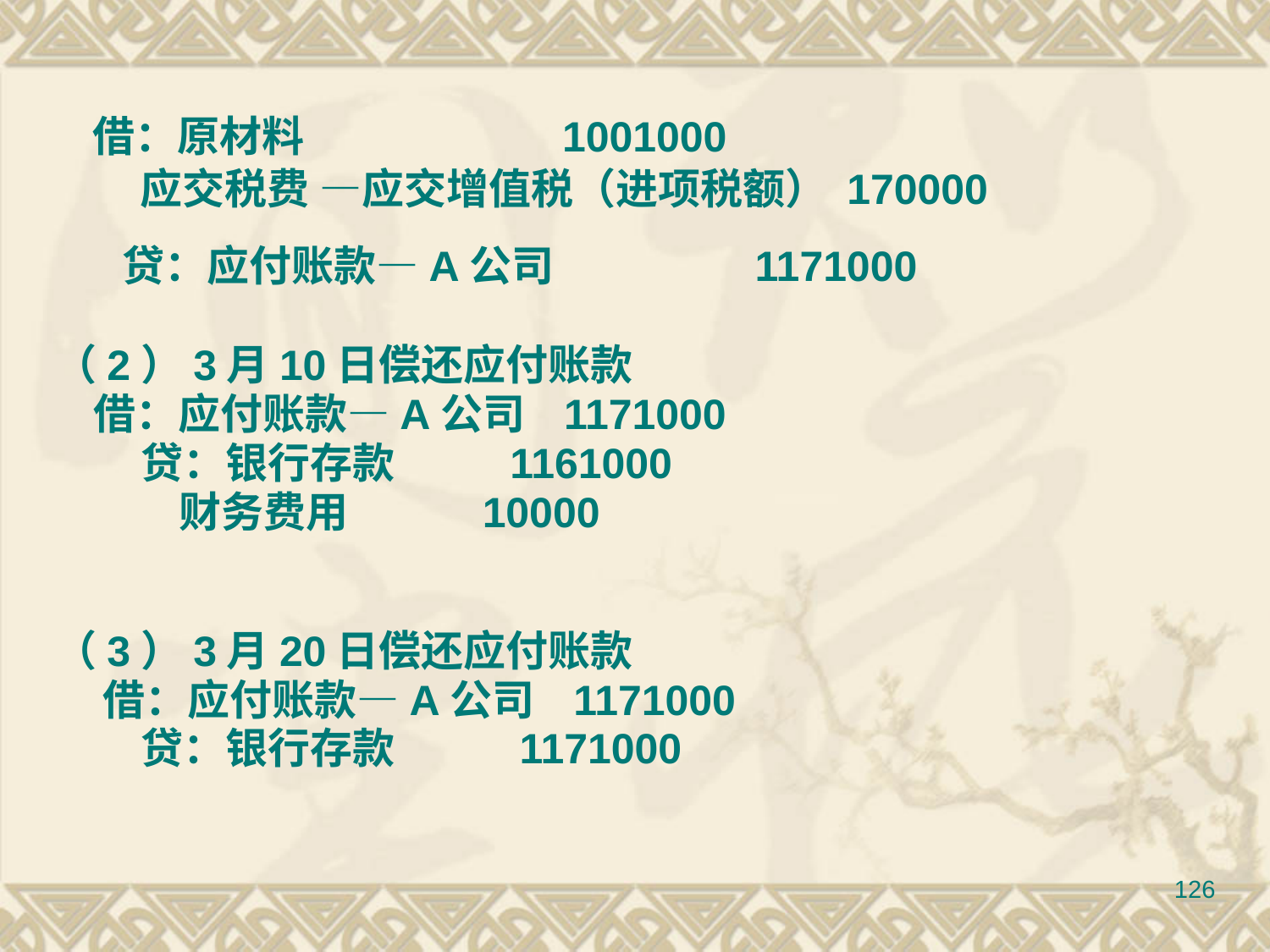

借：原材料                          1001000
       应交税费 —应交增值税（进项税额） 170000

     贷：应付账款—A公司                    1171000

（2）3月10日偿还应付账款
   借：应付账款—A公司   1171000
        贷：银行存款           1161000
            财务费用             10000

（3）3月20日偿还应付账款
    借：应付账款—A公司   1171000
        贷：银行存款            1171000
126